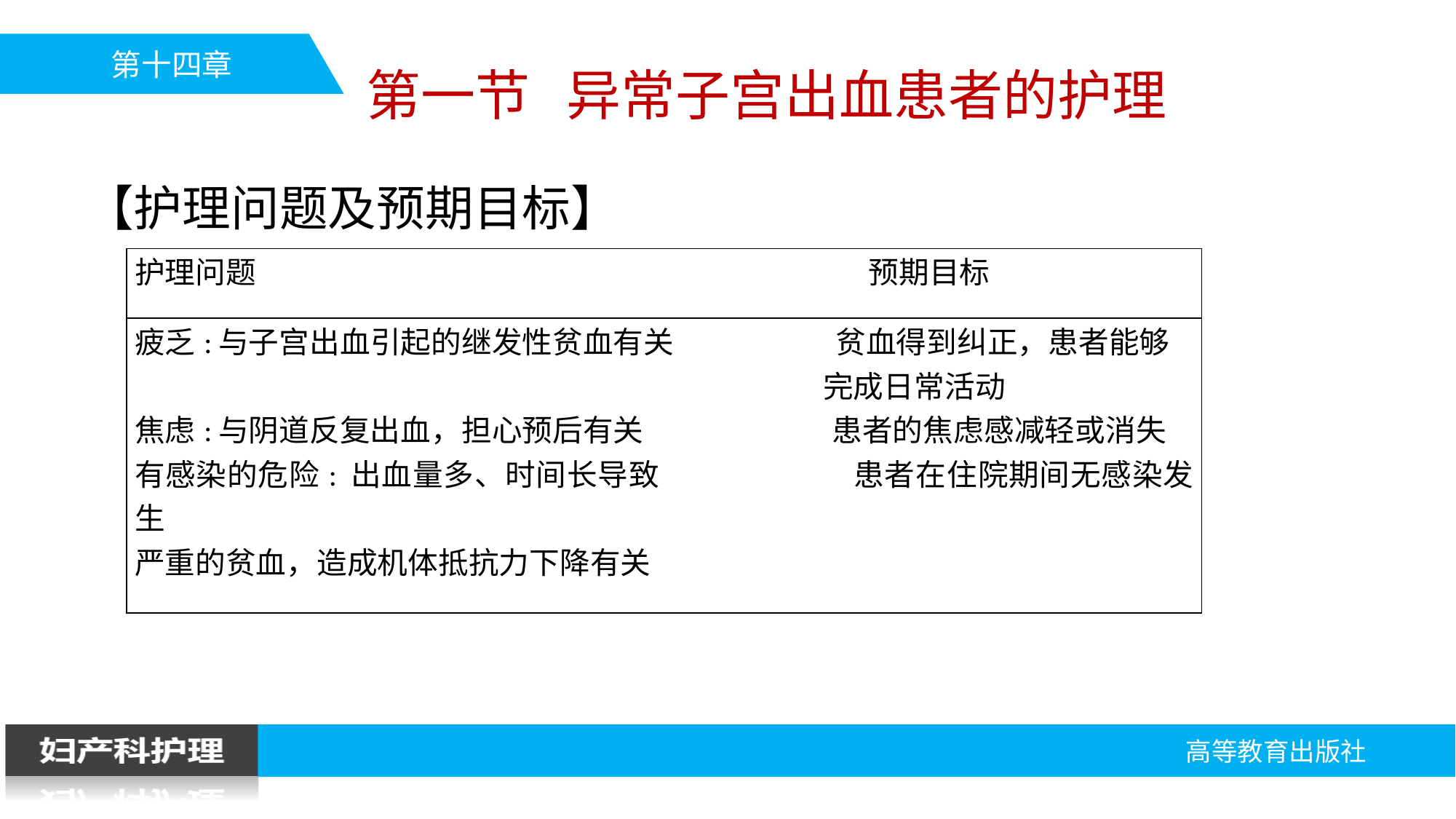

第一节   异常子宫出血患者的护理
【护理问题及预期目标】

| 护理问题 预期目标 |
| --- |
| 疲乏:与子宫出血引起的继发性贫血有关 贫血得到纠正，患者能够 完成日常活动 焦虑:与阴道反复出血，担心预后有关 患者的焦虑感减轻或消失 有感染的危险: 出血量多、时间长导致 患者在住院期间无感染发生 严重的贫血，造成机体抵抗力下降有关 |